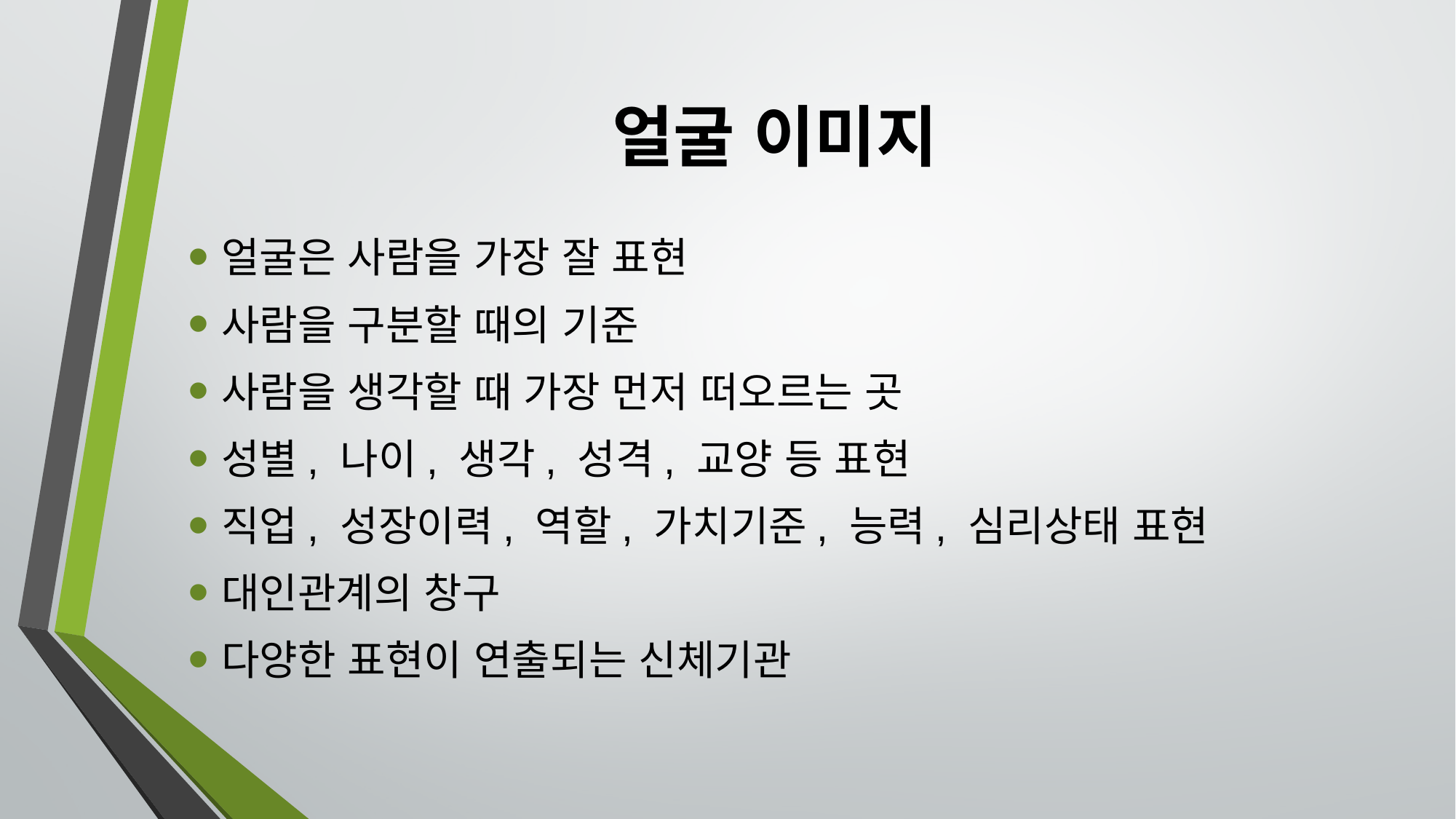

# 얼굴 이미지
얼굴은 사람을 가장 잘 표현
사람을 구분할 때의 기준
사람을 생각할 때 가장 먼저 떠오르는 곳
성별, 나이, 생각, 성격, 교양 등 표현
직업, 성장이력, 역할, 가치기준, 능력, 심리상태 표현
대인관계의 창구
다양한 표현이 연출되는 신체기관